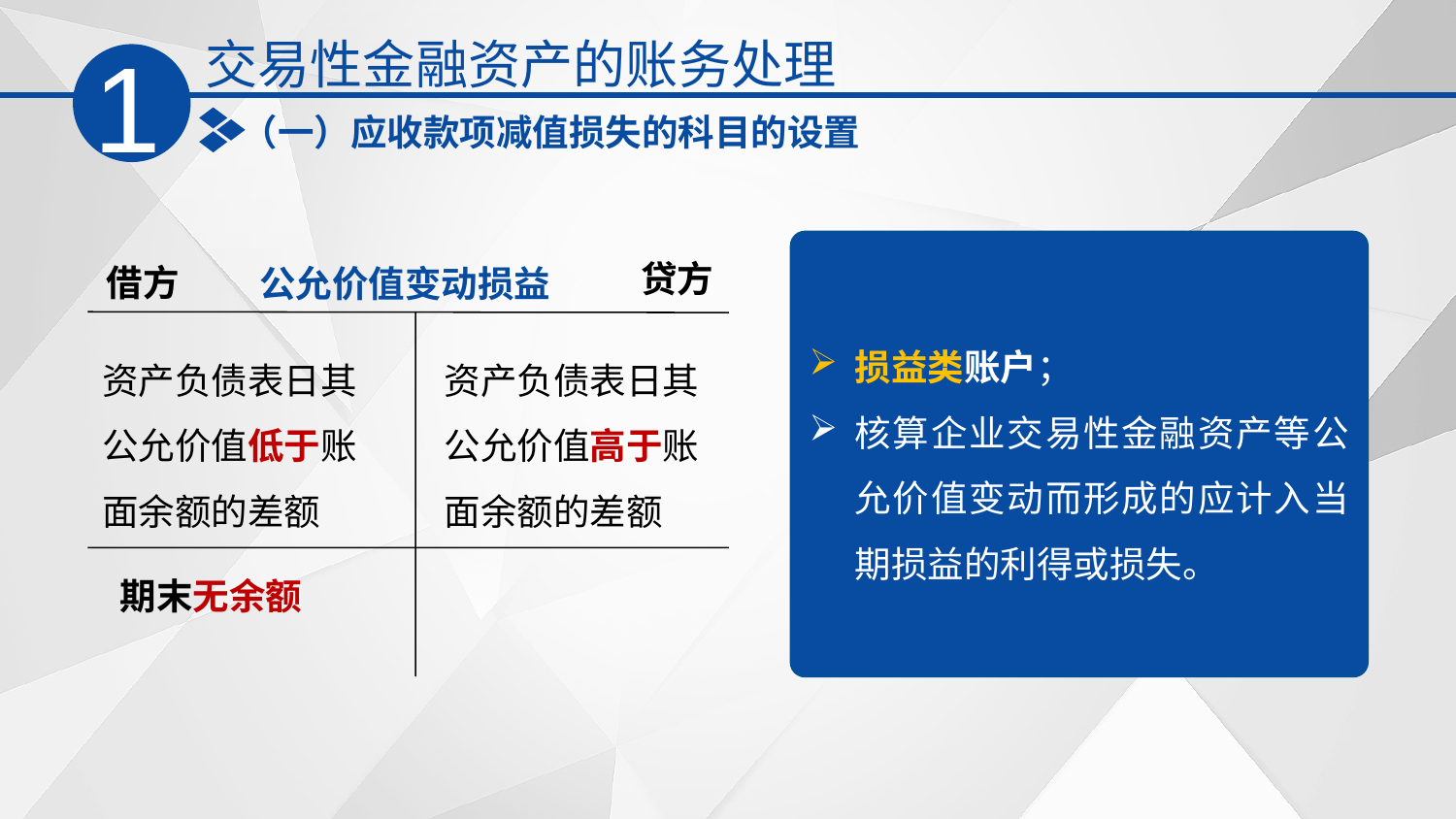

交易性金融资产的账务处理
1

（一）应收款项减值损失的科目的设置

公允价值变动损益
损益类账户；
核算企业交易性金融资产等公允价值变动而形成的应计入当期损益的利得或损失。
贷方
借方

资产负债表日其公允价值低于账面余额的差额
资产负债表日其公允价值高于账面余额的差额

期末无余额